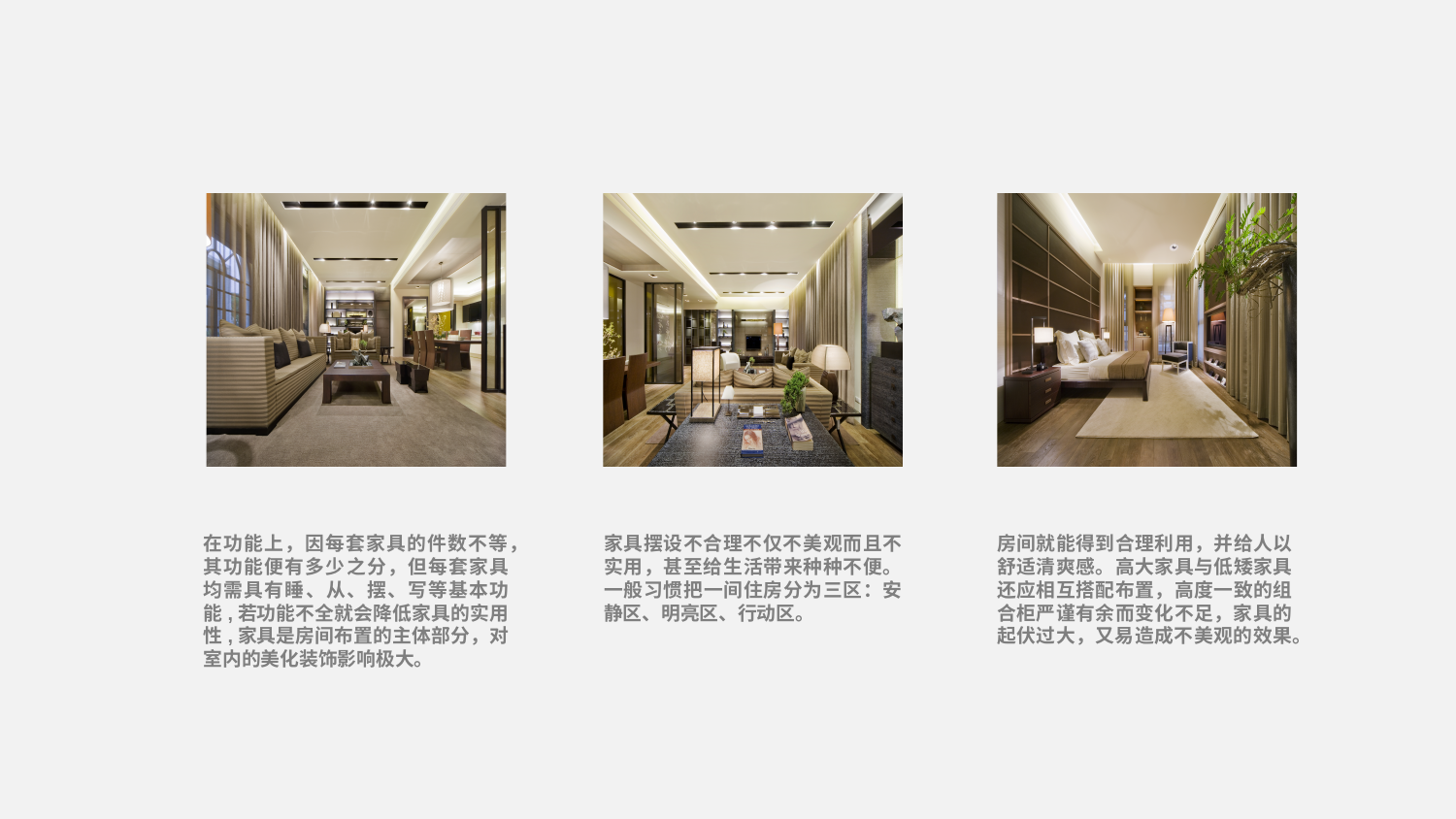

在功能上，因每套家具的件数不等，其功能便有多少之分，但每套家具均需具有睡、从、摆、写等基本功能,若功能不全就会降低家具的实用性,家具是房间布置的主体部分，对室内的美化装饰影响极大。

房间就能得到合理利用，并给人以舒适清爽感。高大家具与低矮家具还应相互搭配布置，高度一致的组合柜严谨有余而变化不足，家具的起伏过大，又易造成不美观的效果。

家具摆设不合理不仅不美观而且不实用，甚至给生活带来种种不便。一般习惯把一间住房分为三区：安静区、明亮区、行动区。